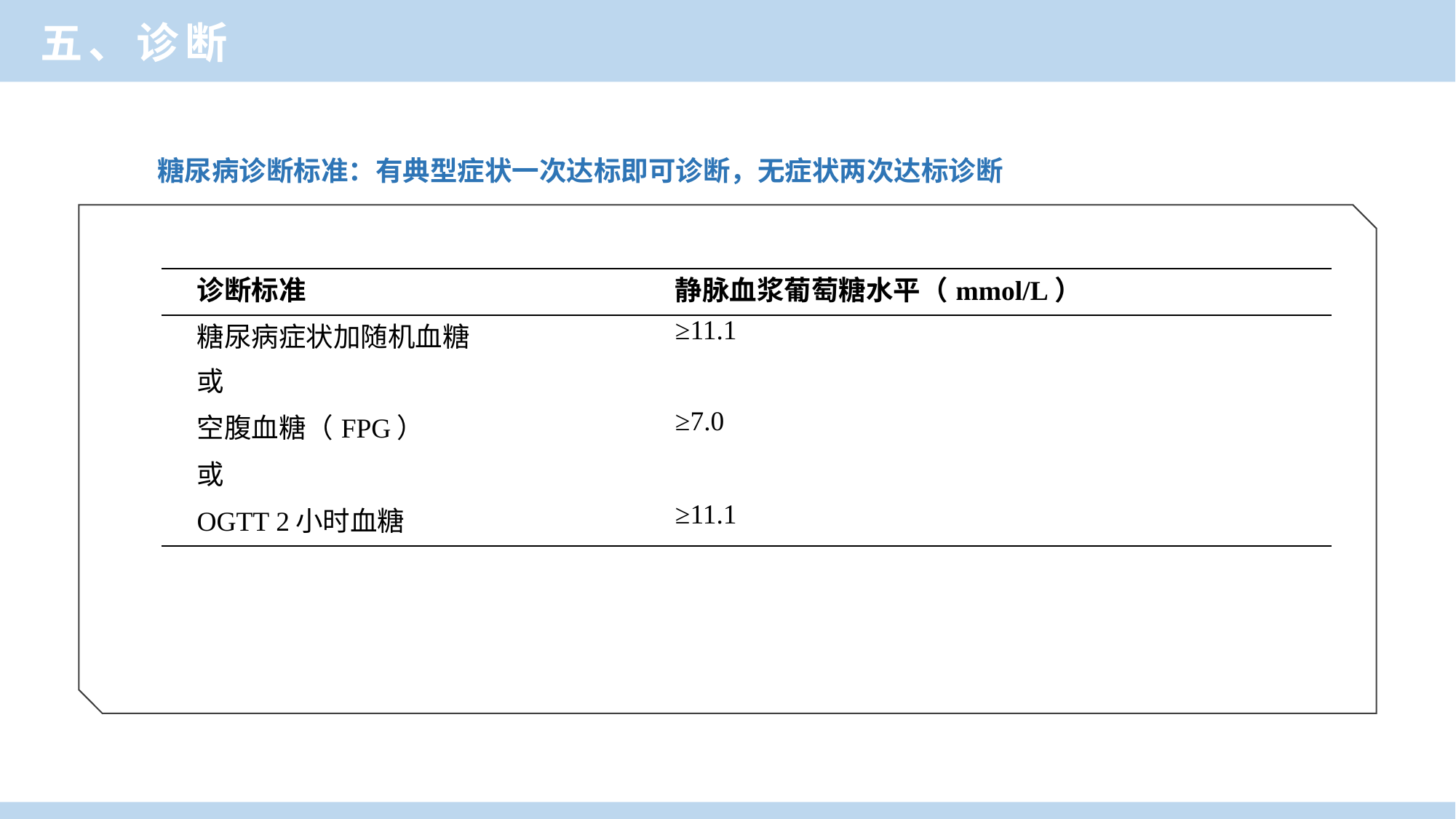

五、诊断
糖尿病诊断标准：有典型症状一次达标即可诊断，无症状两次达标诊断

| 诊断标准 | 静脉血浆葡萄糖水平（mmol/L） |
| --- | --- |
| 糖尿病症状加随机血糖 | ≥11.1 |
| 或 |  |
| 空腹血糖（FPG） | ≥7.0 |
| 或 |  |
| OGTT 2小时血糖 | ≥11.1 |